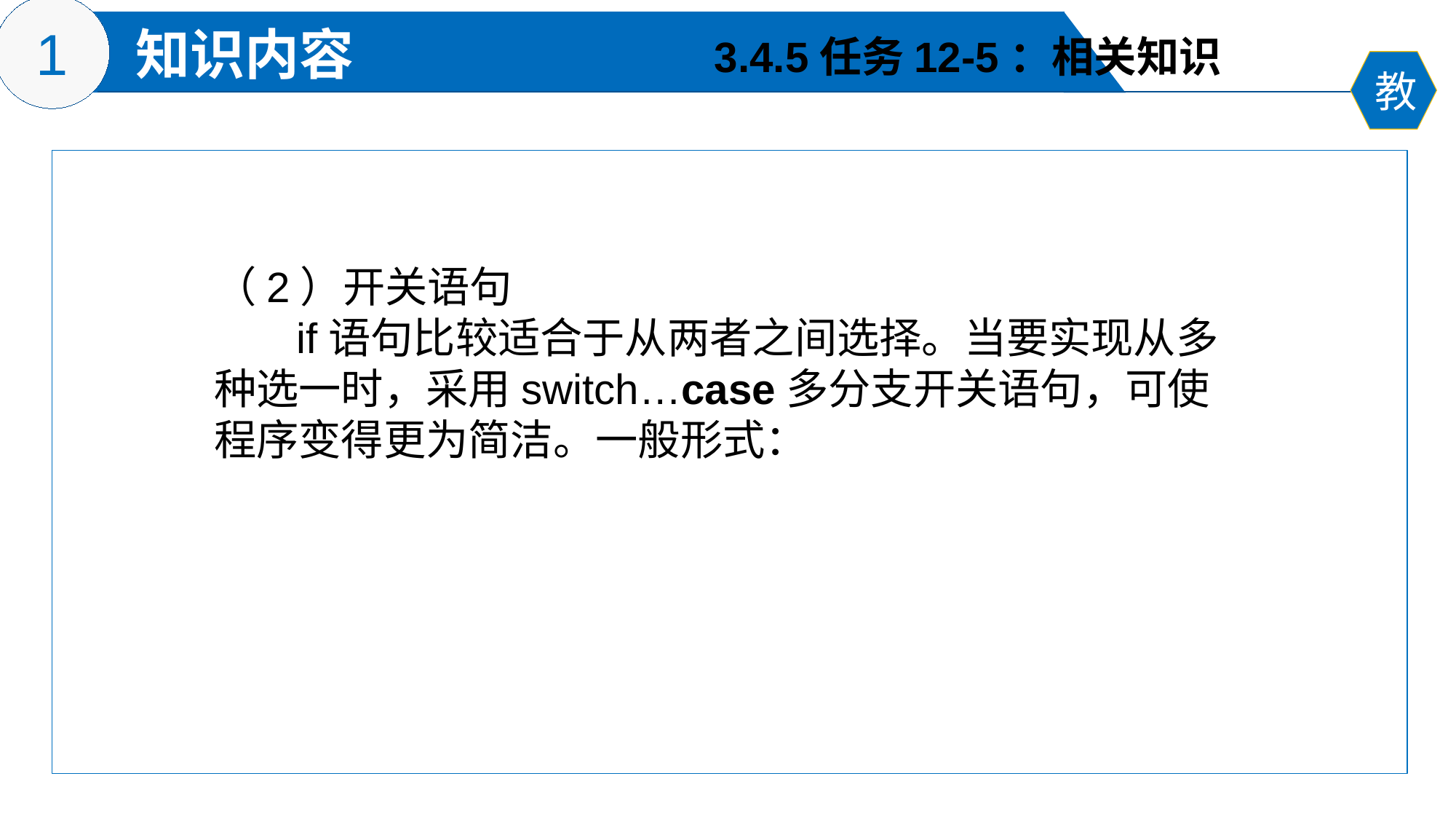

3.4.5任务12-5：相关知识

（2）开关语句
       if语句比较适合于从两者之间选择。当要实现从多种选一时，采用switch…case多分支开关语句，可使程序变得更为简洁。一般形式：